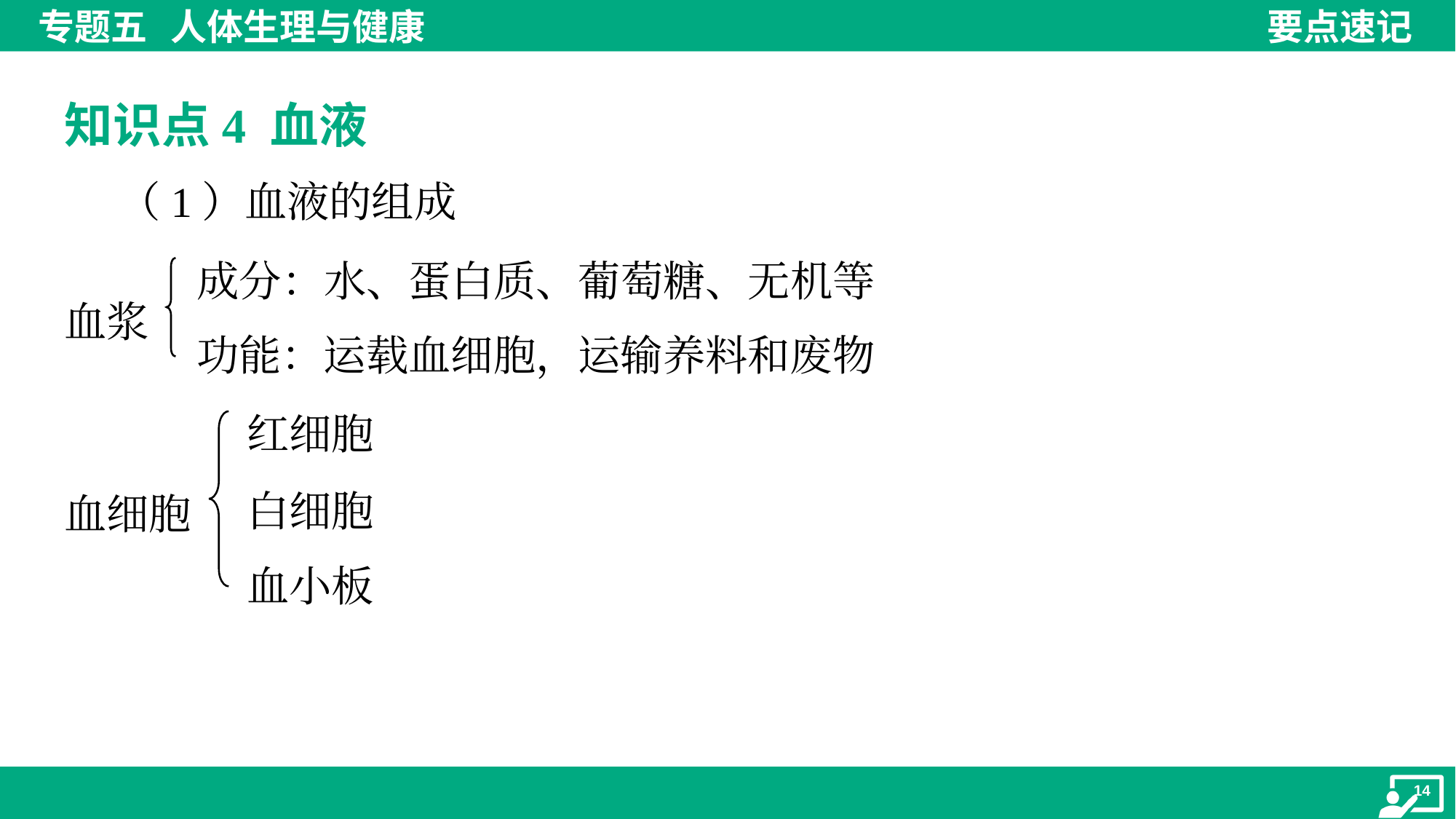

知识点4 血液
    （1）血液的组成
成分：水、蛋白质、葡萄糖、无机等
功能：运载血细胞，运输养料和废物

血浆

红细胞
白细胞
血小板

血细胞